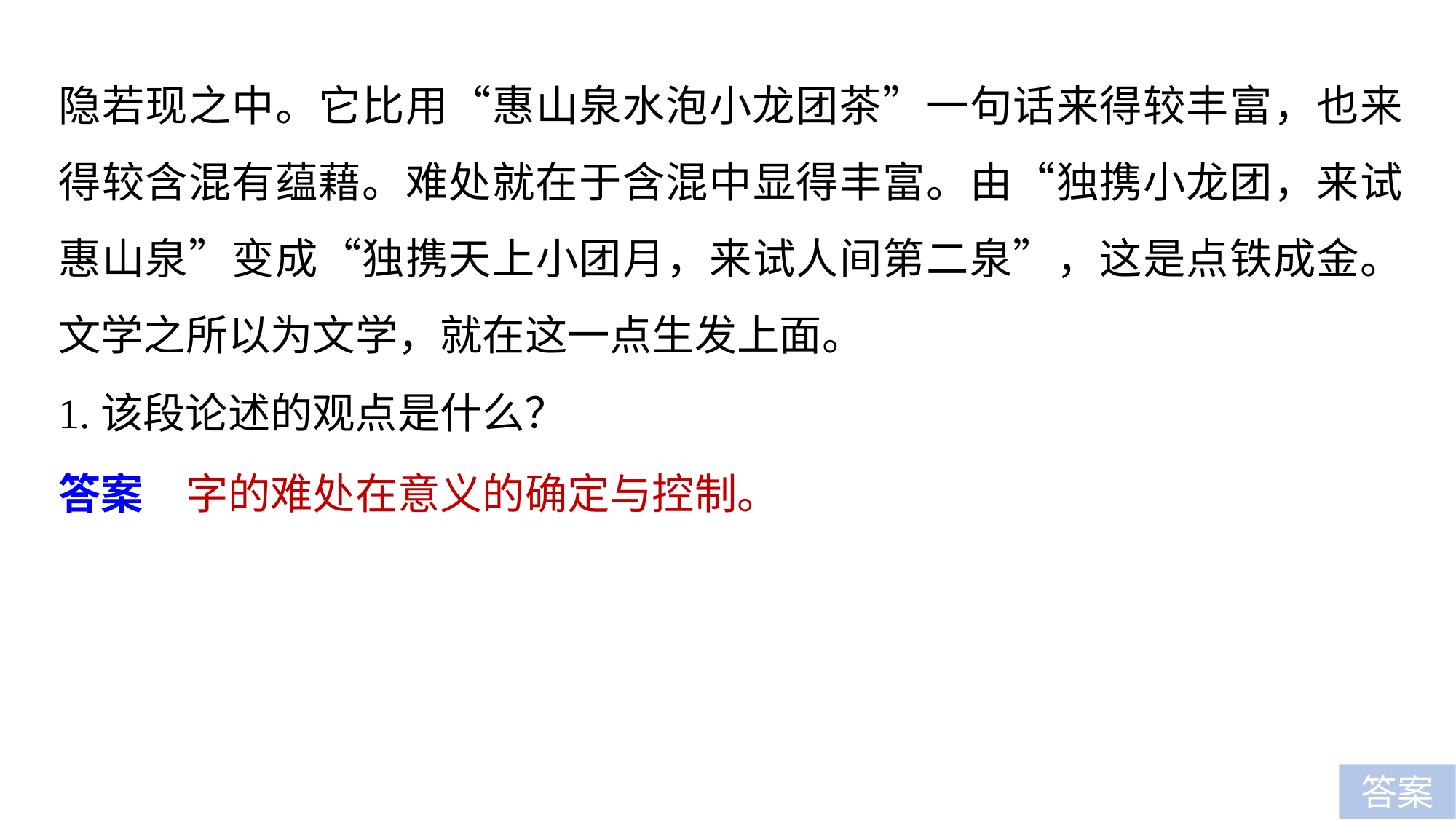

隐若现之中。它比用“惠山泉水泡小龙团茶”一句话来得较丰富，也来得较含混有蕴藉。难处就在于含混中显得丰富。由“独携小龙团，来试惠山泉”变成“独携天上小团月，来试人间第二泉”，这是点铁成金。文学之所以为文学，就在这一点生发上面。
1.该段论述的观点是什么？
答案　字的难处在意义的确定与控制。
答案